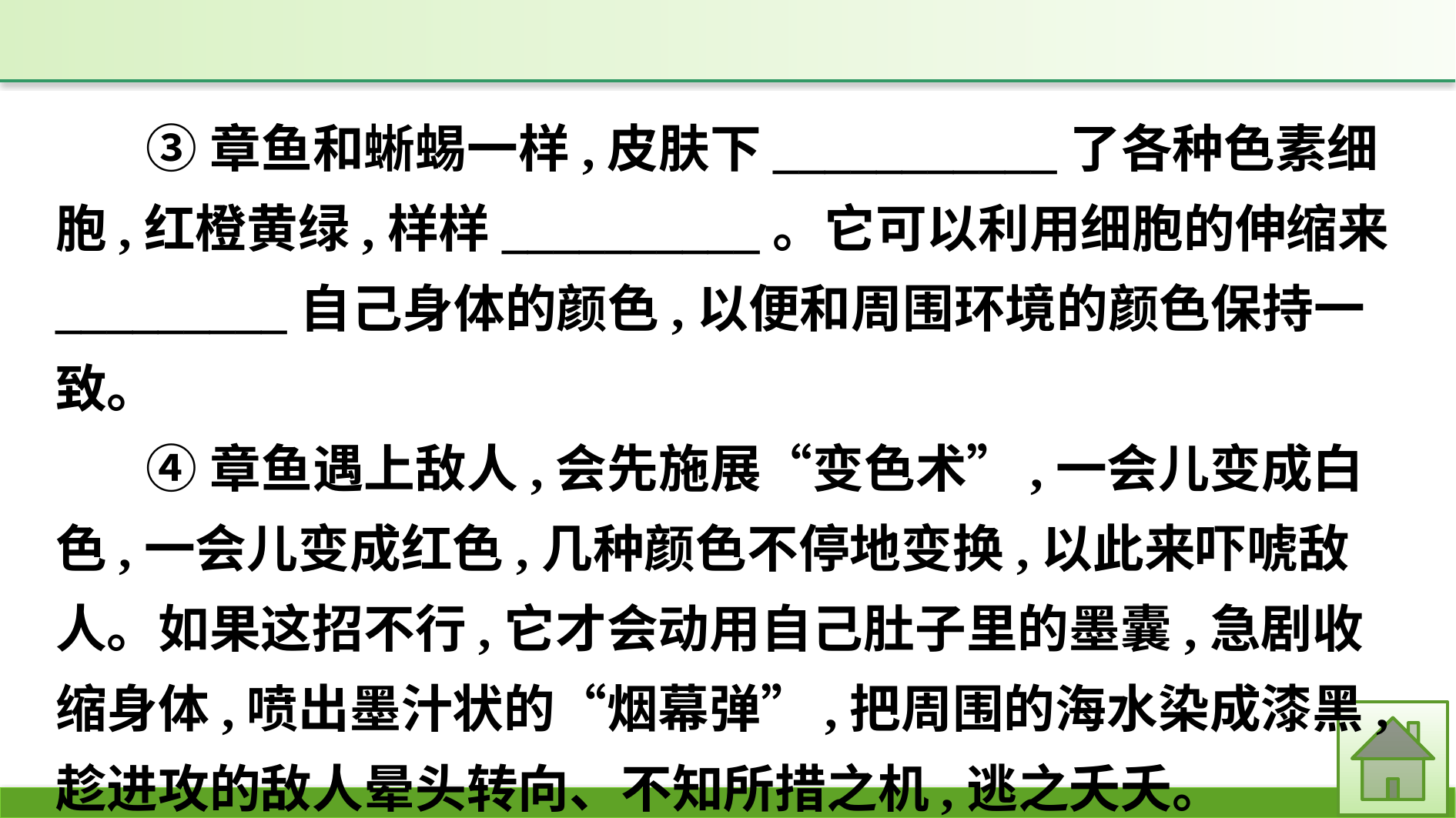

③章鱼和蜥蜴一样,皮肤下___________了各种色素细胞,红橙黄绿,样样__________。它可以利用细胞的伸缩来_________自己身体的颜色,以便和周围环境的颜色保持一致。
④章鱼遇上敌人,会先施展“变色术”,一会儿变成白色,一会儿变成红色,几种颜色不停地变换,以此来吓唬敌人。如果这招不行,它才会动用自己肚子里的墨囊,急剧收缩身体,喷出墨汁状的“烟幕弹”,把周围的海水染成漆黑,趁进攻的敌人晕头转向、不知所措之机,逃之夭夭。